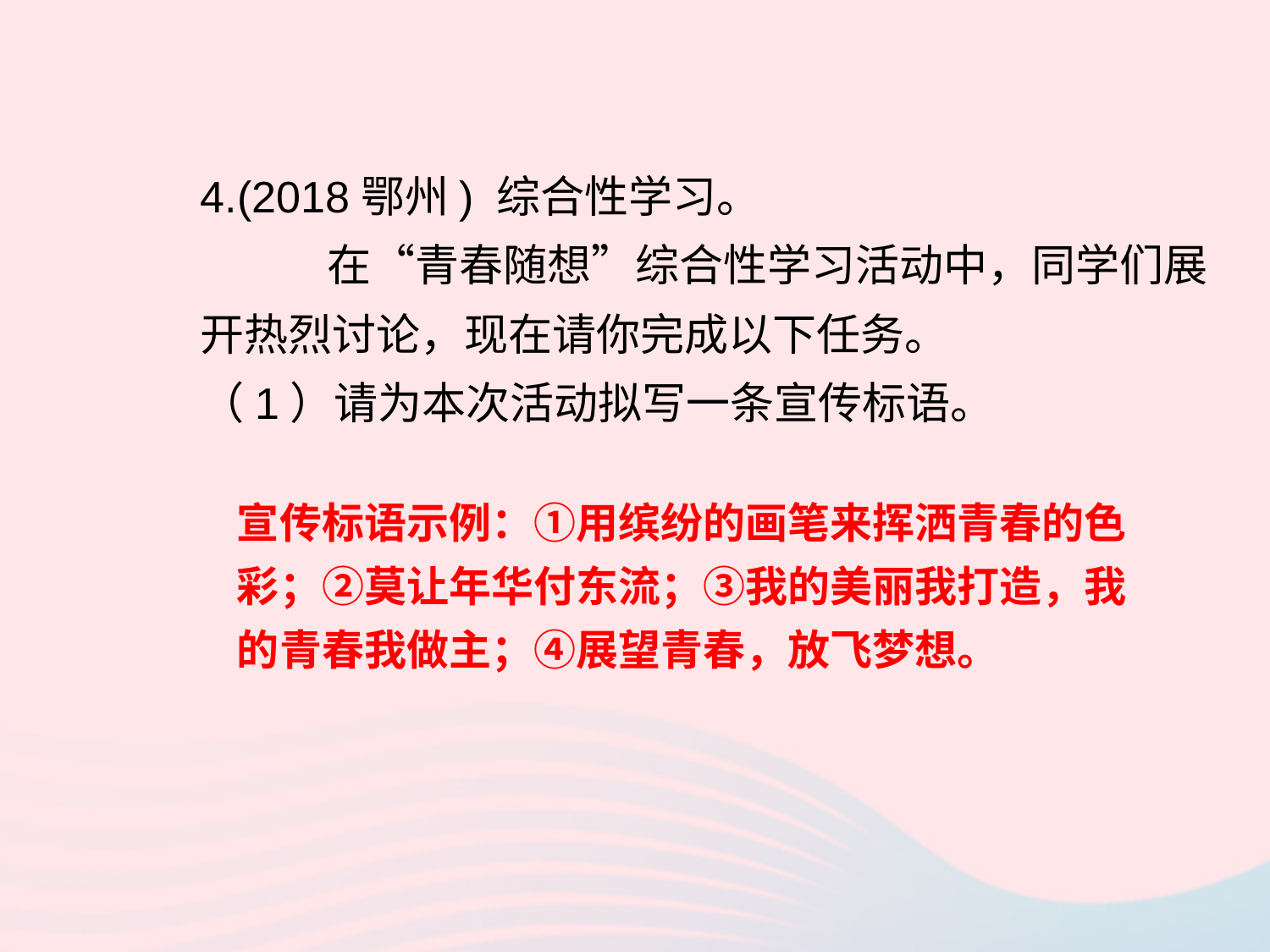

4.(2018鄂州) 综合性学习。
	在“青春随想”综合性学习活动中，同学们展开热烈讨论，现在请你完成以下任务。
（1）请为本次活动拟写一条宣传标语。
宣传标语示例：①用缤纷的画笔来挥洒青春的色彩；②莫让年华付东流；③我的美丽我打造，我的青春我做主；④展望青春，放飞梦想。